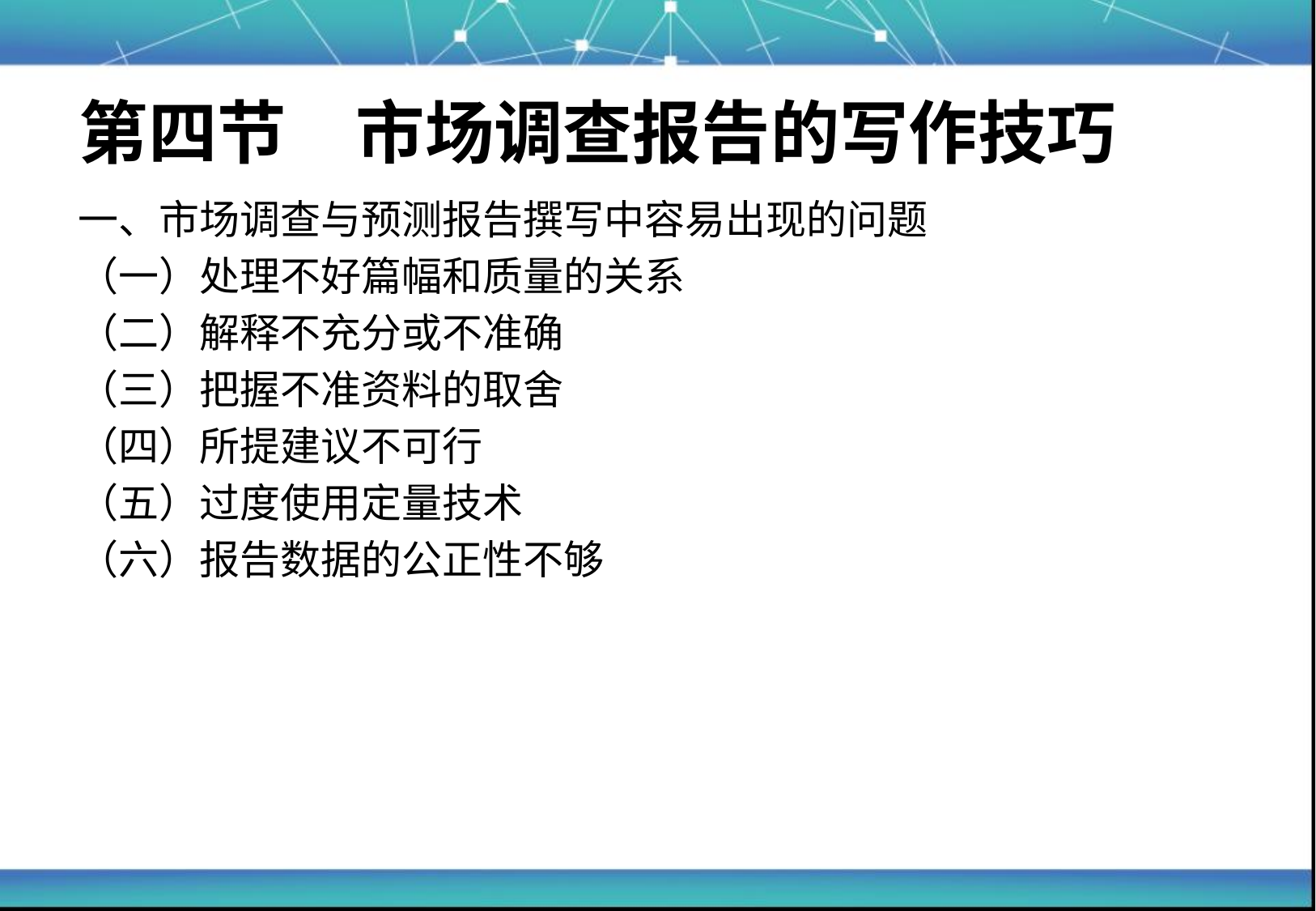

# 第四节　市场调查报告的写作技巧
一、市场调查与预测报告撰写中容易出现的问题
（一）处理不好篇幅和质量的关系
（二）解释不充分或不准确
（三）把握不准资料的取舍
（四）所提建议不可行
（五）过度使用定量技术
（六）报告数据的公正性不够